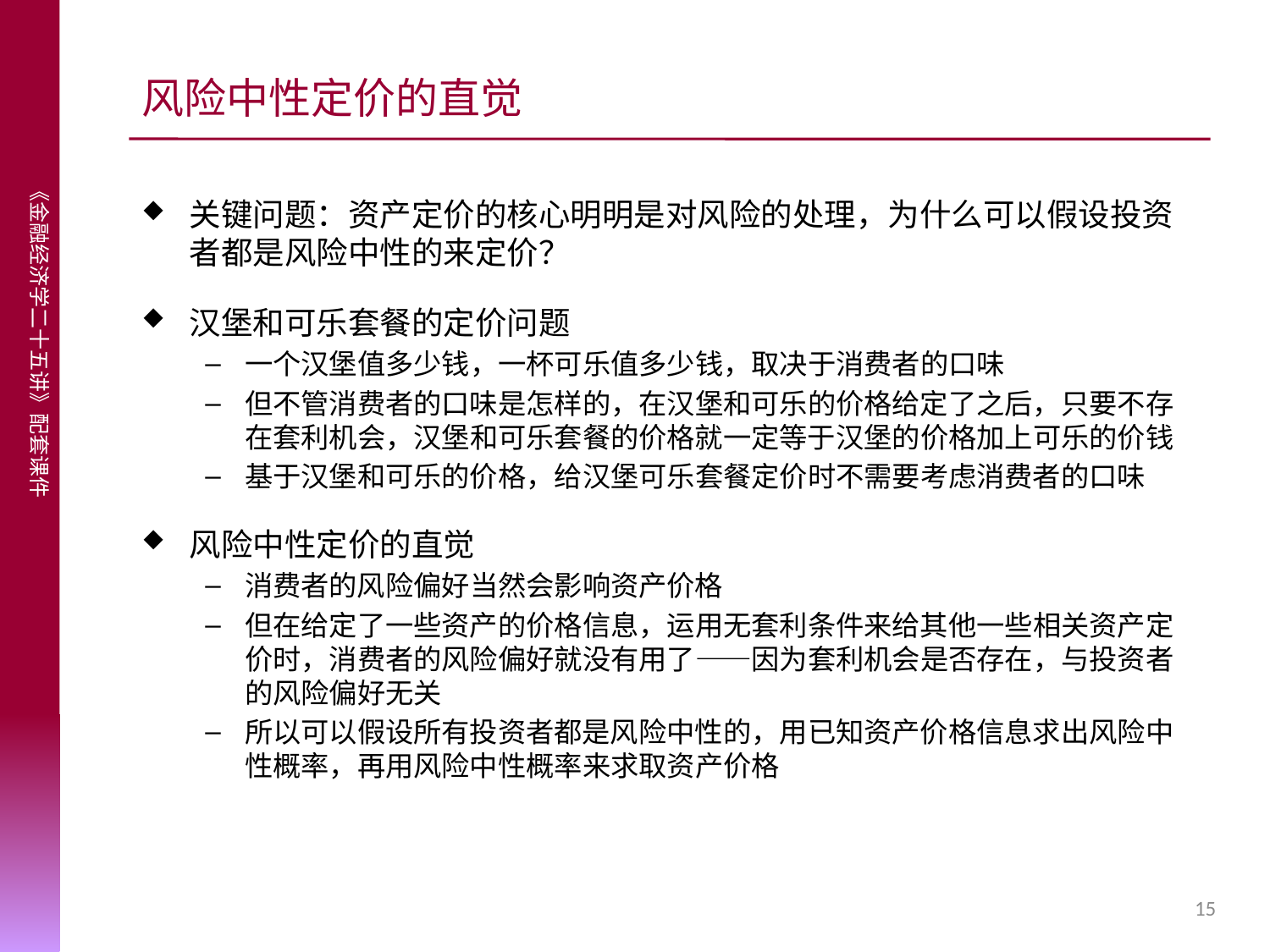

# 风险中性定价的直觉
关键问题：资产定价的核心明明是对风险的处理，为什么可以假设投资者都是风险中性的来定价？
汉堡和可乐套餐的定价问题
一个汉堡值多少钱，一杯可乐值多少钱，取决于消费者的口味
但不管消费者的口味是怎样的，在汉堡和可乐的价格给定了之后，只要不存在套利机会，汉堡和可乐套餐的价格就一定等于汉堡的价格加上可乐的价钱
基于汉堡和可乐的价格，给汉堡可乐套餐定价时不需要考虑消费者的口味
风险中性定价的直觉
消费者的风险偏好当然会影响资产价格
但在给定了一些资产的价格信息，运用无套利条件来给其他一些相关资产定价时，消费者的风险偏好就没有用了——因为套利机会是否存在，与投资者的风险偏好无关
所以可以假设所有投资者都是风险中性的，用已知资产价格信息求出风险中性概率，再用风险中性概率来求取资产价格
15